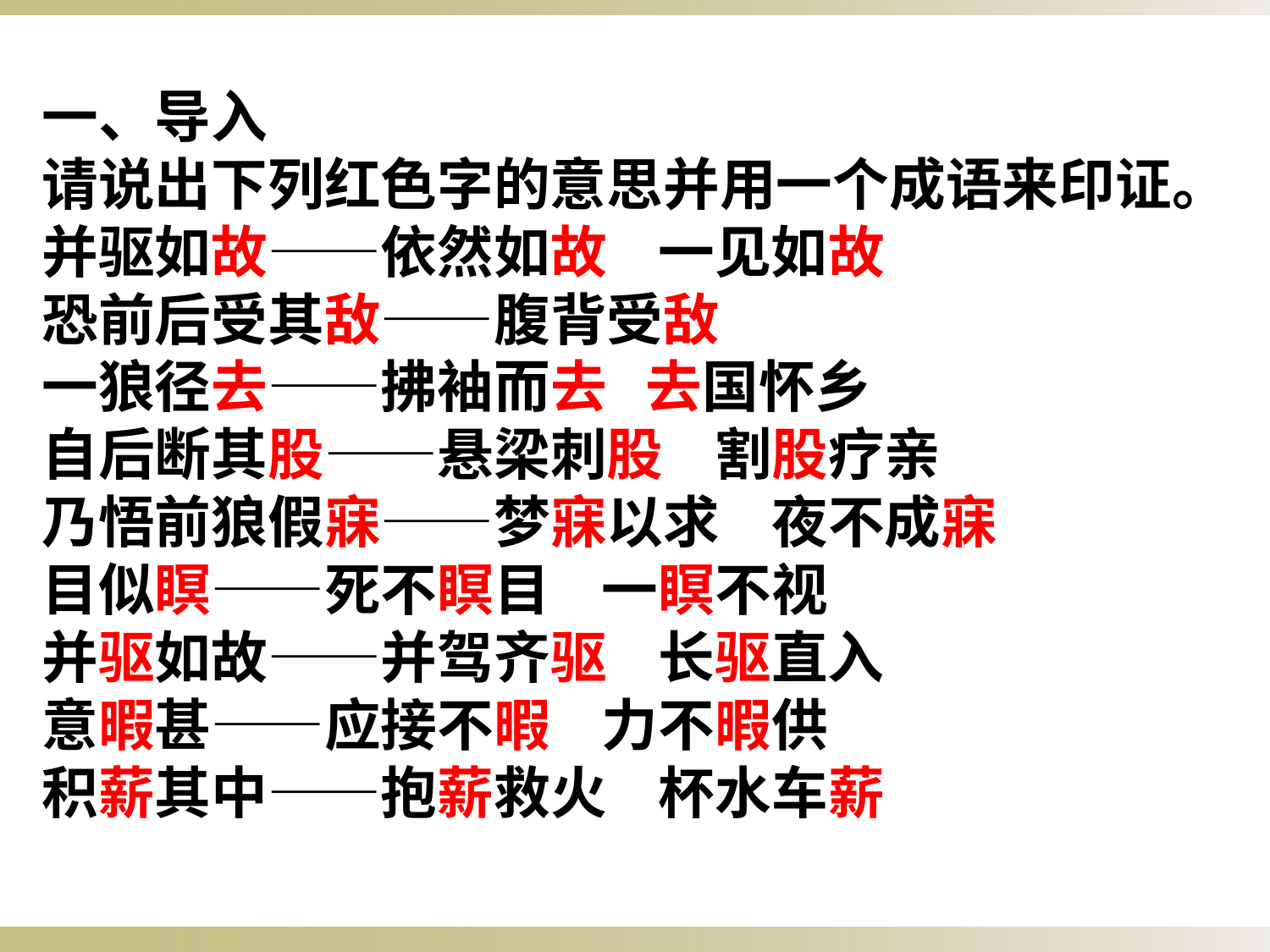

一、导入
请说出下列红色字的意思并用一个成语来印证。
并驱如故——依然如故    一见如故
恐前后受其敌——腹背受敌
一狼径去——拂袖而去   去国怀乡
自后断其股——悬梁刺股    割股疗亲
乃悟前狼假寐——梦寐以求    夜不成寐
目似瞑——死不瞑目    一瞑不视
并驱如故——并驾齐驱    长驱直入
意暇甚——应接不暇    力不暇供
积薪其中——抱薪救火    杯水车薪